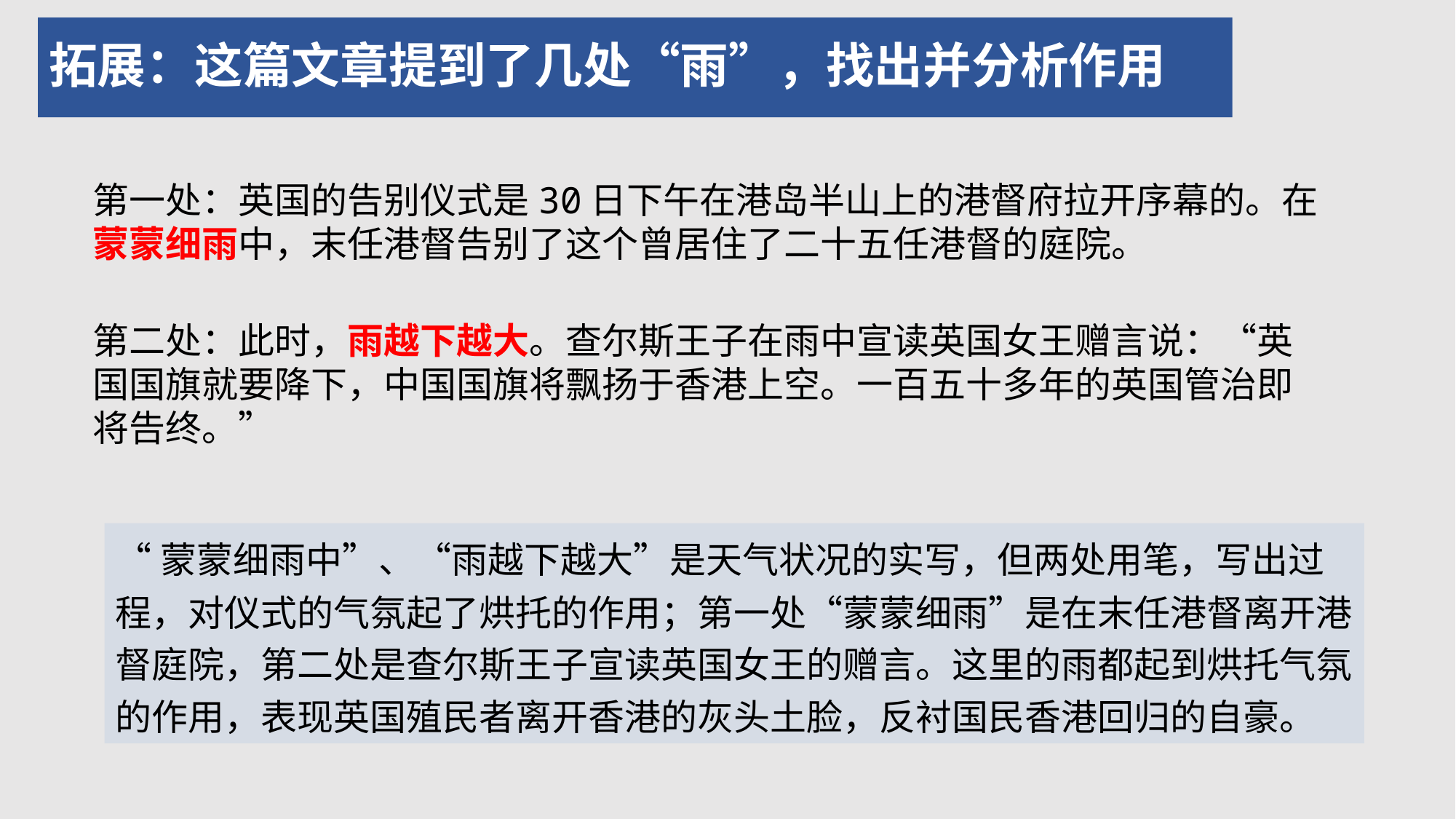

# 拓展：这篇文章提到了几处“雨”，找出并分析作用
第一处：英国的告别仪式是30日下午在港岛半山上的港督府拉开序幕的。在蒙蒙细雨中，末任港督告别了这个曾居住了二十五任港督的庭院。
第二处：此时，雨越下越大。查尔斯王子在雨中宣读英国女王赠言说：“英国国旗就要降下，中国国旗将飘扬于香港上空。一百五十多年的英国管治即将告终。”
“蒙蒙细雨中”、“雨越下越大”是天气状况的实写，但两处用笔，写出过程，对仪式的气氛起了烘托的作用；第一处“蒙蒙细雨”是在末任港督离开港督庭院，第二处是查尔斯王子宣读英国女王的赠言。这里的雨都起到烘托气氛的作用，表现英国殖民者离开香港的灰头土脸，反衬国民香港回归的自豪。